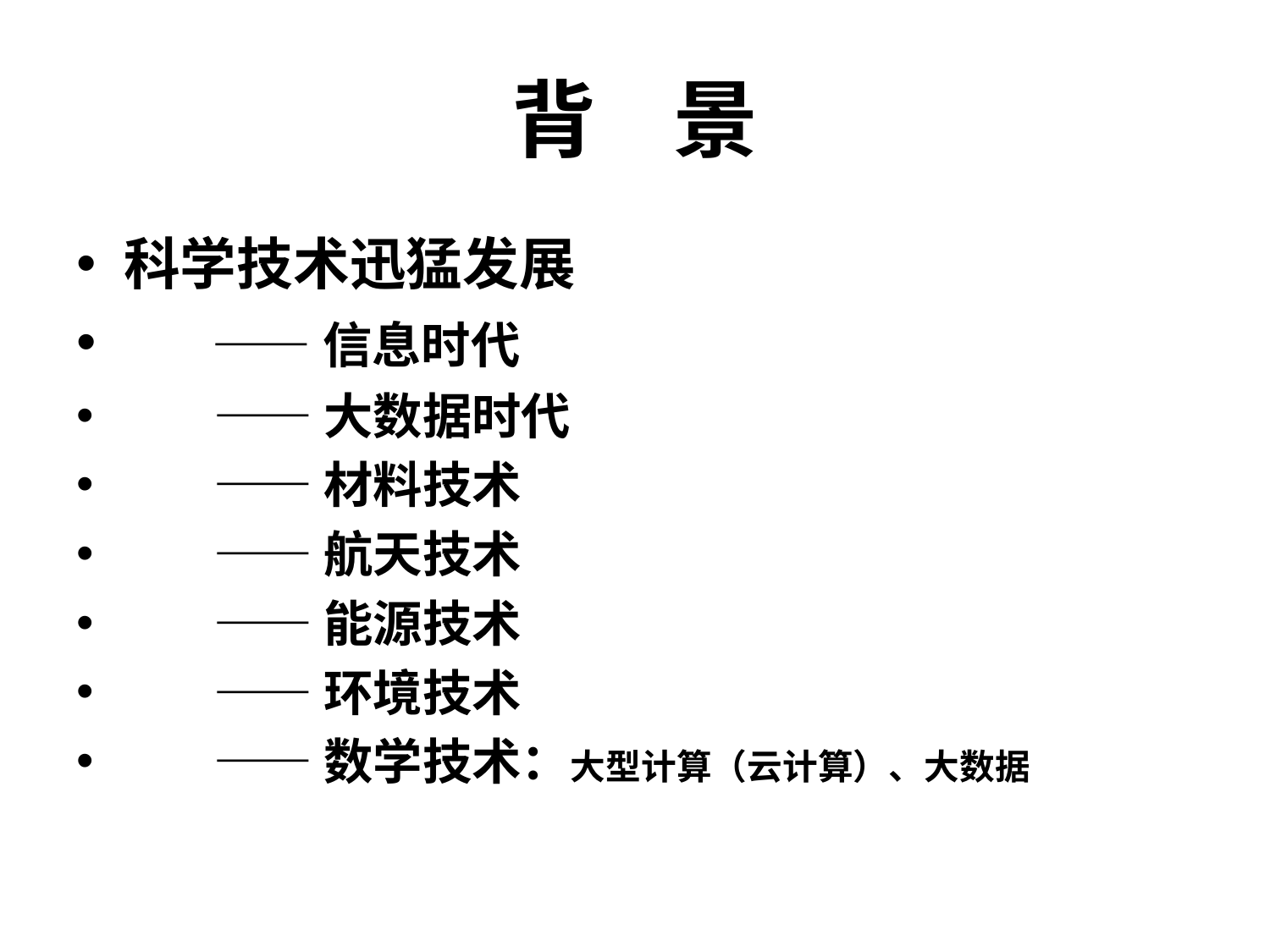

# 背    景
科学技术迅猛发展
       ——信息时代
        ——大数据时代
        ——材料技术
        ——航天技术
        ——能源技术
        ——环境技术
        ——数学技术：大型计算（云计算）、大数据